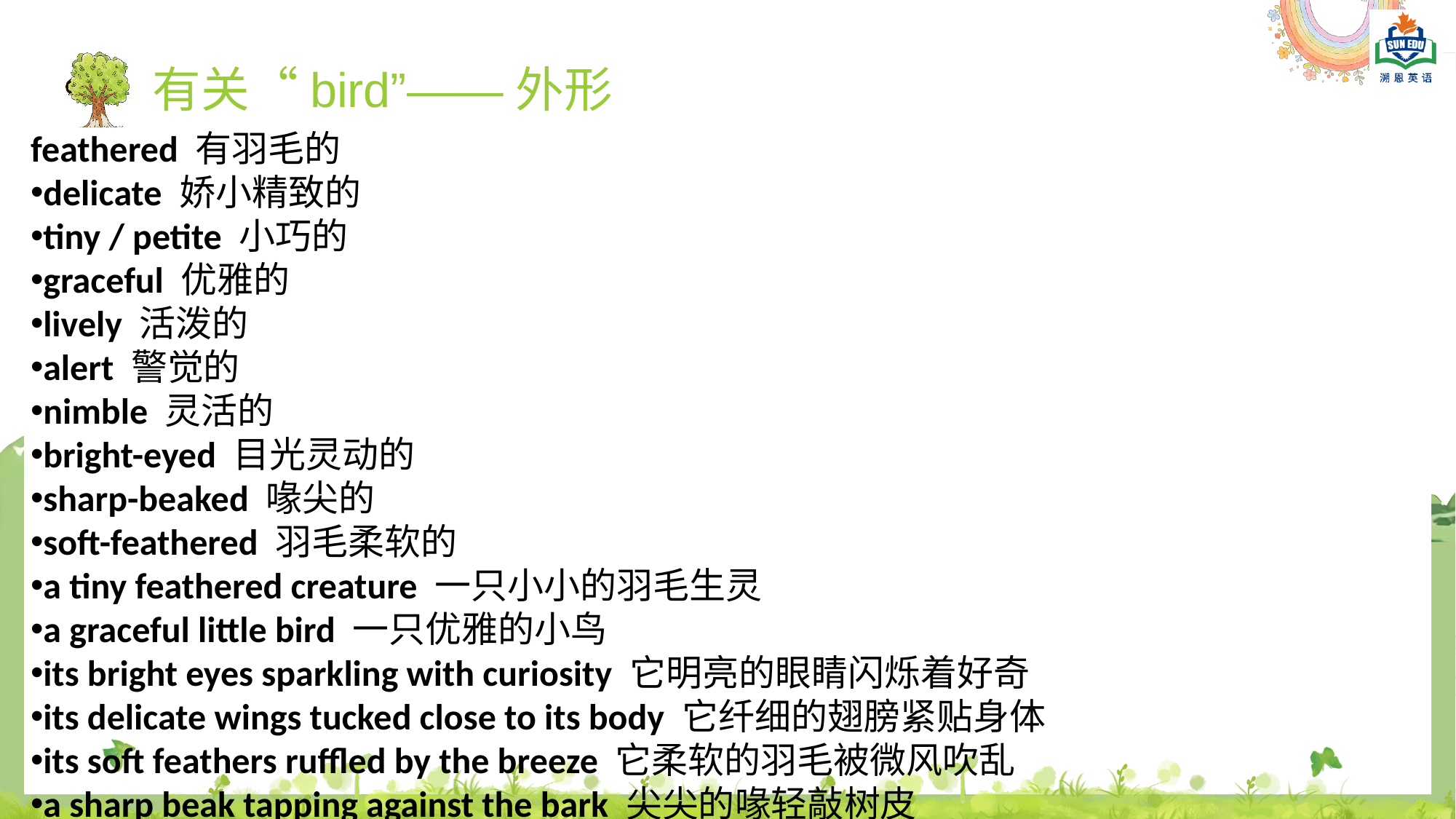

有关“bird”——外形
feathered 有羽毛的
delicate 娇小精致的
tiny / petite 小巧的
graceful 优雅的
lively 活泼的
alert 警觉的
nimble 灵活的
bright-eyed 目光灵动的
sharp-beaked 喙尖的
soft-feathered 羽毛柔软的
a tiny feathered creature 一只小小的羽毛生灵
a graceful little bird 一只优雅的小鸟
its bright eyes sparkling with curiosity 它明亮的眼睛闪烁着好奇
its delicate wings tucked close to its body 它纤细的翅膀紧贴身体
its soft feathers ruffled by the breeze 它柔软的羽毛被微风吹乱
a sharp beak tapping against the bark 尖尖的喙轻敲树皮